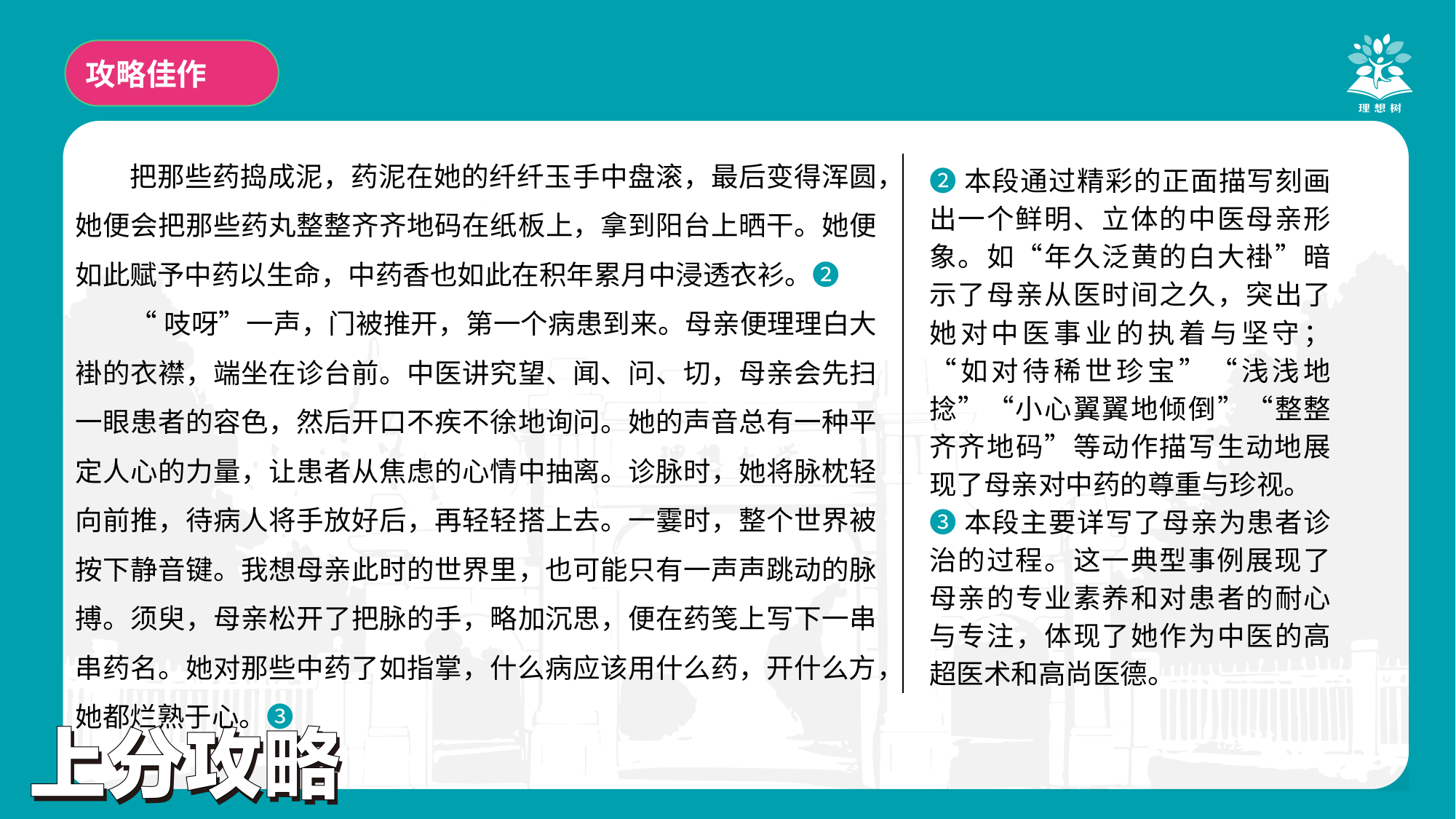

攻略佳作
把那些药捣成泥，药泥在她的纤纤玉手中盘滚，最后变得浑圆，她便会把那些药丸整整齐齐地码在纸板上，拿到阳台上晒干。她便如此赋予中药以生命，中药香也如此在积年累月中浸透衣衫。❷
“吱呀”一声，门被推开，第一个病患到来。母亲便理理白大褂的衣襟，端坐在诊台前。中医讲究望、闻、问、切，母亲会先扫一眼患者的容色，然后开口不疾不徐地询问。她的声音总有一种平定人心的力量，让患者从焦虑的心情中抽离。诊脉时，她将脉枕轻向前推，待病人将手放好后，再轻轻搭上去。一霎时，整个世界被按下静音键。我想母亲此时的世界里，也可能只有一声声跳动的脉搏。须臾，母亲松开了把脉的手，略加沉思，便在药笺上写下一串串药名。她对那些中药了如指掌，什么病应该用什么药，开什么方，她都烂熟于心。❸
❷本段通过精彩的正面描写刻画出一个鲜明、立体的中医母亲形象。如“年久泛黄的白大褂”暗示了母亲从医时间之久，突出了她对中医事业的执着与坚守；“如对待稀世珍宝”“浅浅地捻”“小心翼翼地倾倒”“整整齐齐地码”等动作描写生动地展现了母亲对中药的尊重与珍视。
❸本段主要详写了母亲为患者诊治的过程。这一典型事例展现了母亲的专业素养和对患者的耐心与专注，体现了她作为中医的高超医术和高尚医德。